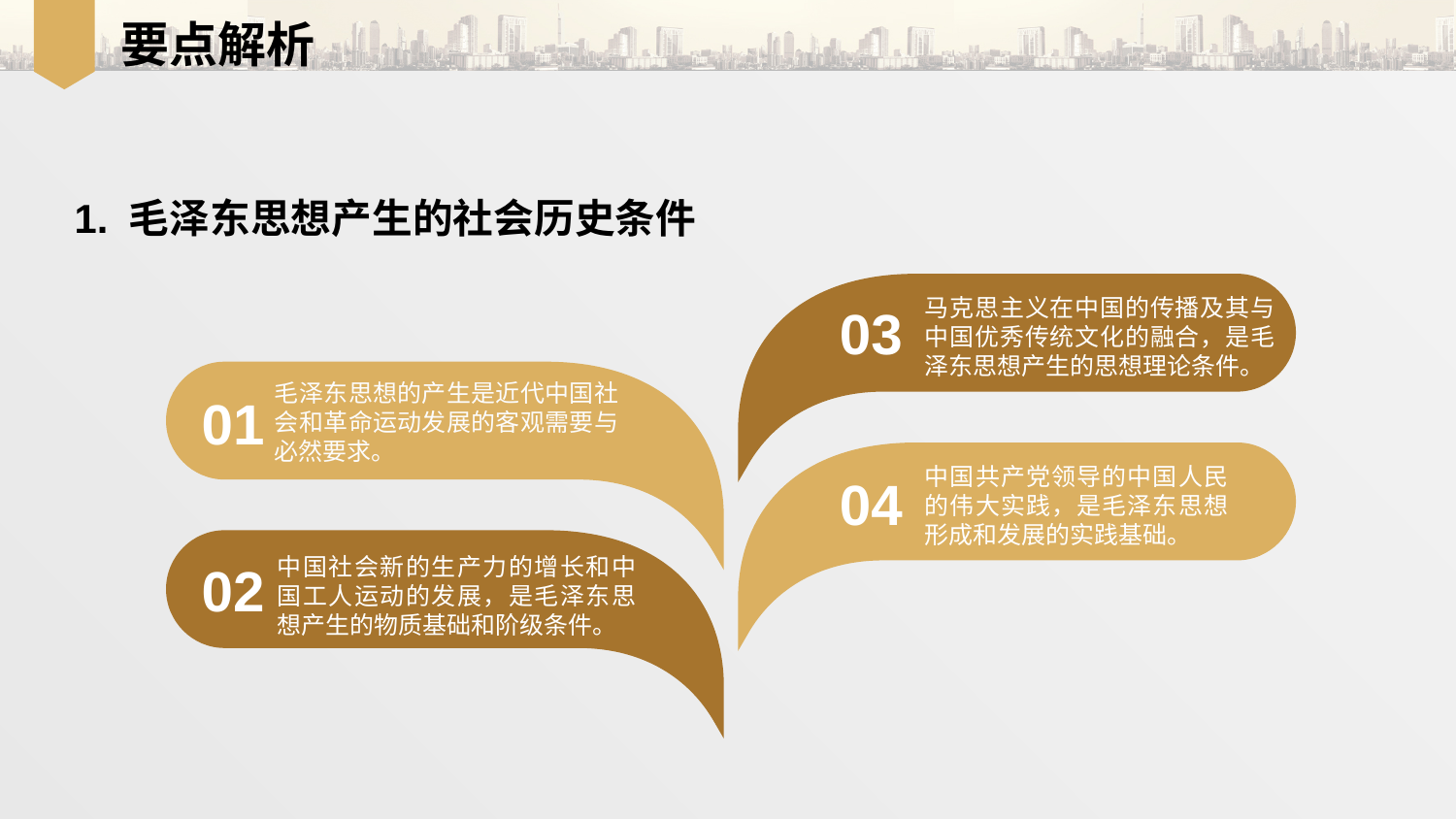

要点解析
1. 毛泽东思想产生的社会历史条件

马克思主义在中国的传播及其与中国优秀传统文化的融合，是毛泽东思想产生的思想理论条件。
03

毛泽东思想的产生是近代中国社会和革命运动发展的客观需要与必然要求。
01

中国共产党领导的中国人民的伟大实践，是毛泽东思想形成和发展的实践基础。
04

中国社会新的生产力的增长和中国工人运动的发展，是毛泽东思想产生的物质基础和阶级条件。
02